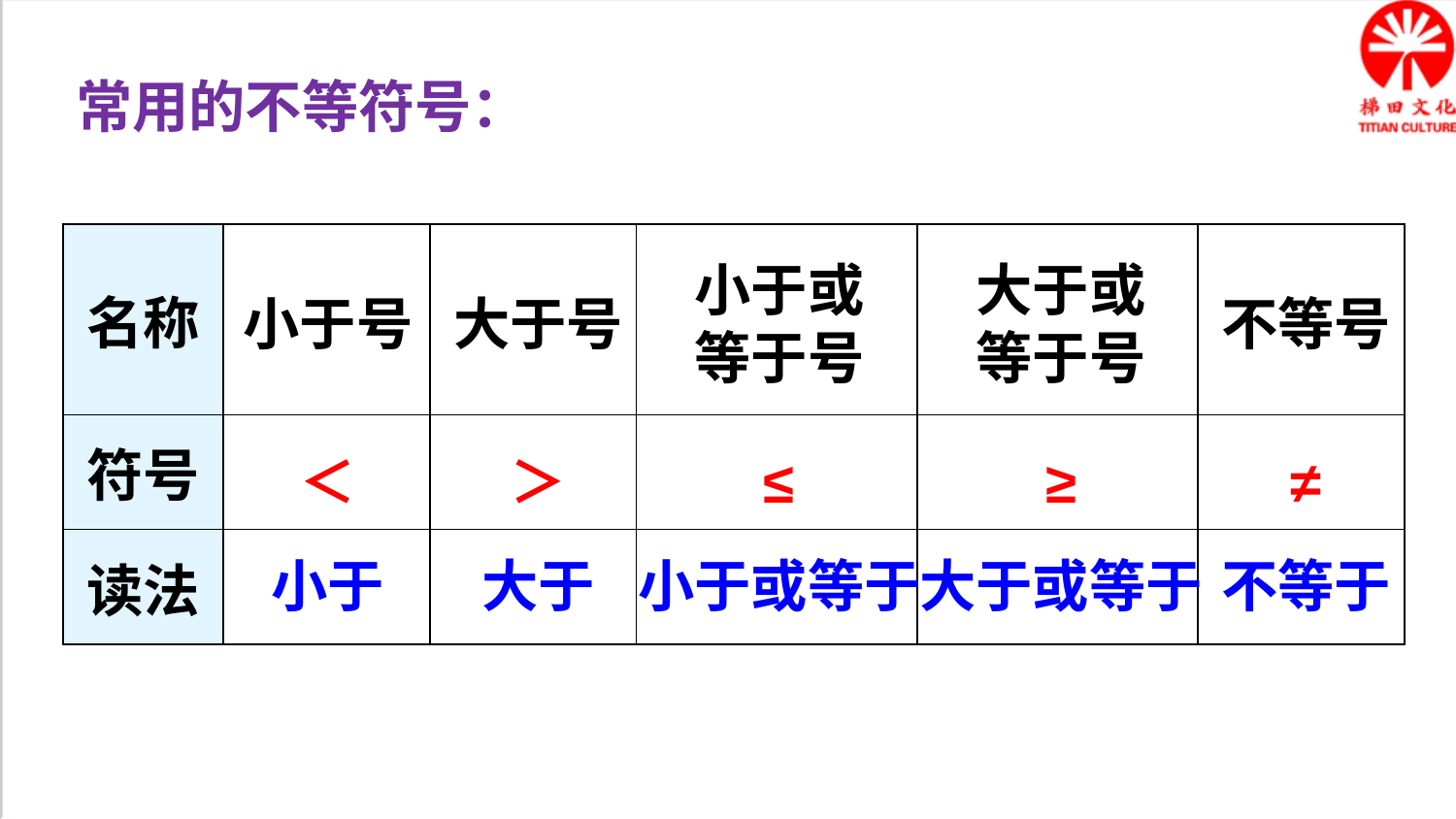

常用的不等符号：
| 名称 |  |  |  |  |  |
| --- | --- | --- | --- | --- | --- |
| 符号 |  |  |  |  |  |
| 读法 |  |  |  |  |  |
小于或等于号
大于或等于号
小于号
大于号
不等号
＜
＞
≤
≥
≠
小于
大于
小于或等于
大于或等于
不等于